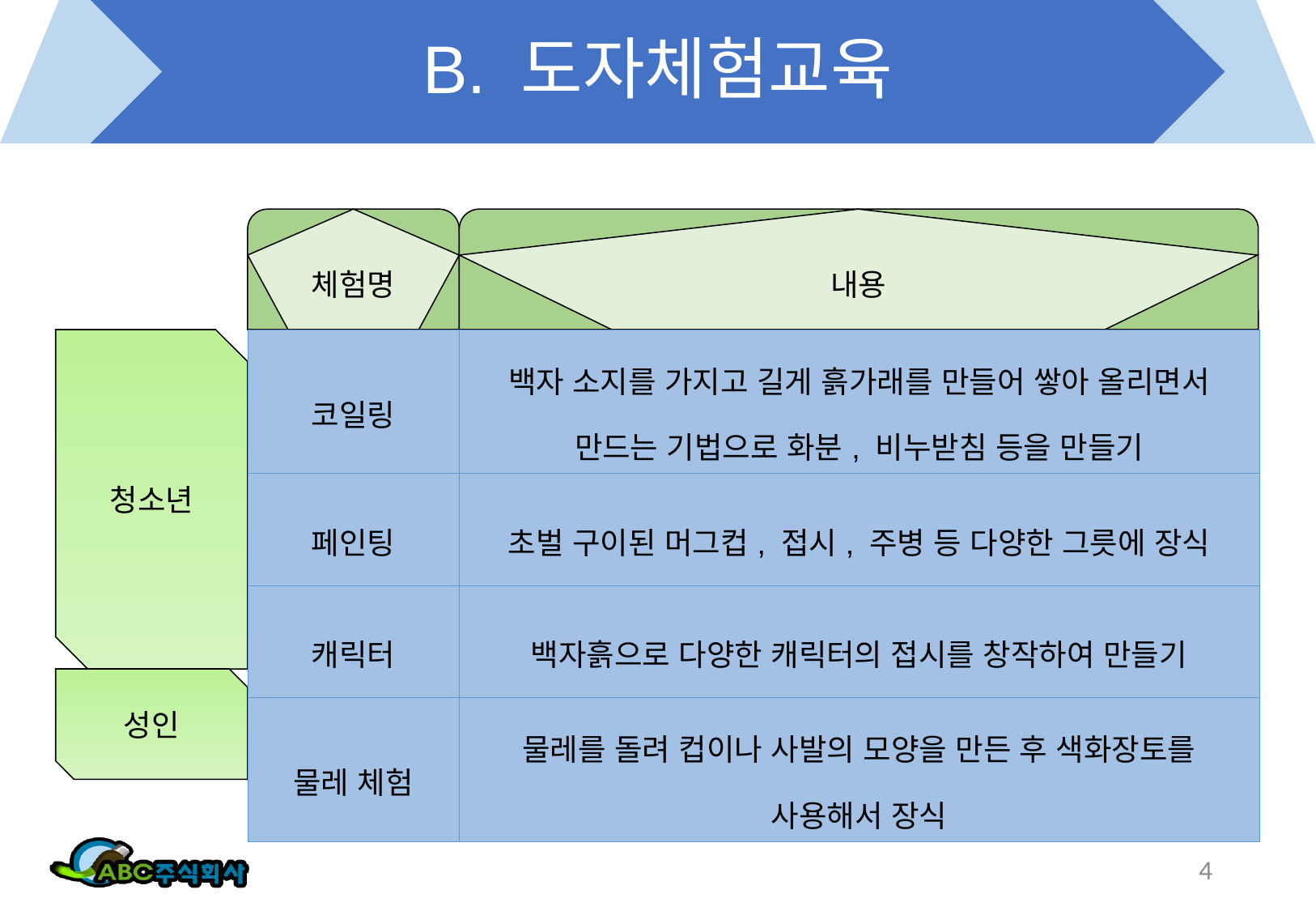

# B. 도자체험교육

체험명

내용
청소년
| 코일링 | 백자 소지를 가지고 길게 흙가래를 만들어 쌓아 올리면서 만드는 기법으로 화분, 비누받침 등을 만들기 |
| --- | --- |
| 페인팅 | 초벌 구이된 머그컵, 접시, 주병 등 다양한 그릇에 장식 |
| 캐릭터 | 백자흙으로 다양한 캐릭터의 접시를 창작하여 만들기 |
| 물레 체험 | 물레를 돌려 컵이나 사발의 모양을 만든 후 색화장토를 사용해서 장식 |
성인
4